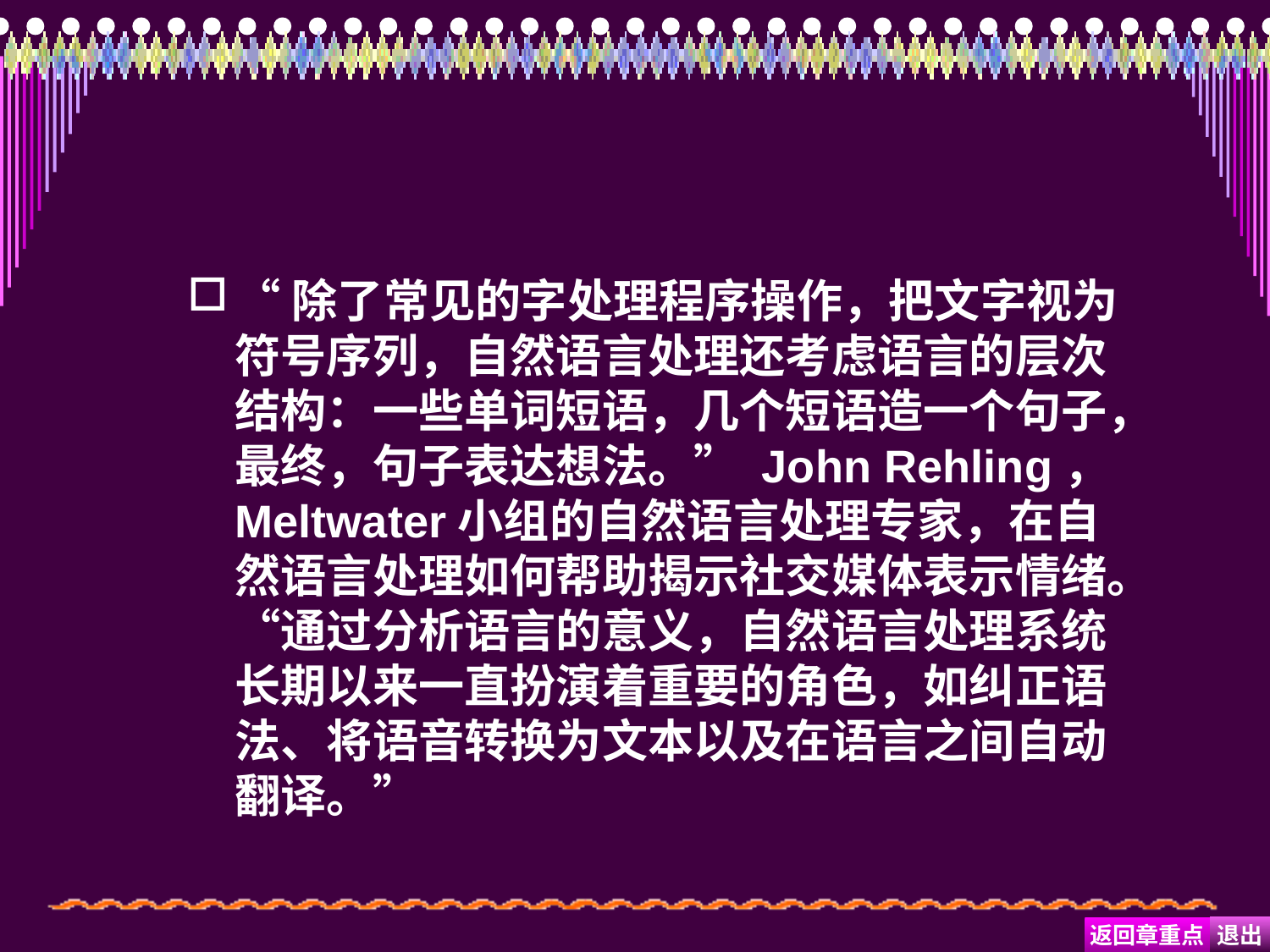

#
“除了常见的字处理程序操作，把文字视为符号序列，自然语言处理还考虑语言的层次结构：一些单词短语，几个短语造一个句子，最终，句子表达想法。” John Rehling，Meltwater小组的自然语言处理专家，在自然语言处理如何帮助揭示社交媒体表示情绪。“通过分析语言的意义，自然语言处理系统长期以来一直扮演着重要的角色，如纠正语法、将语音转换为文本以及在语言之间自动翻译。”